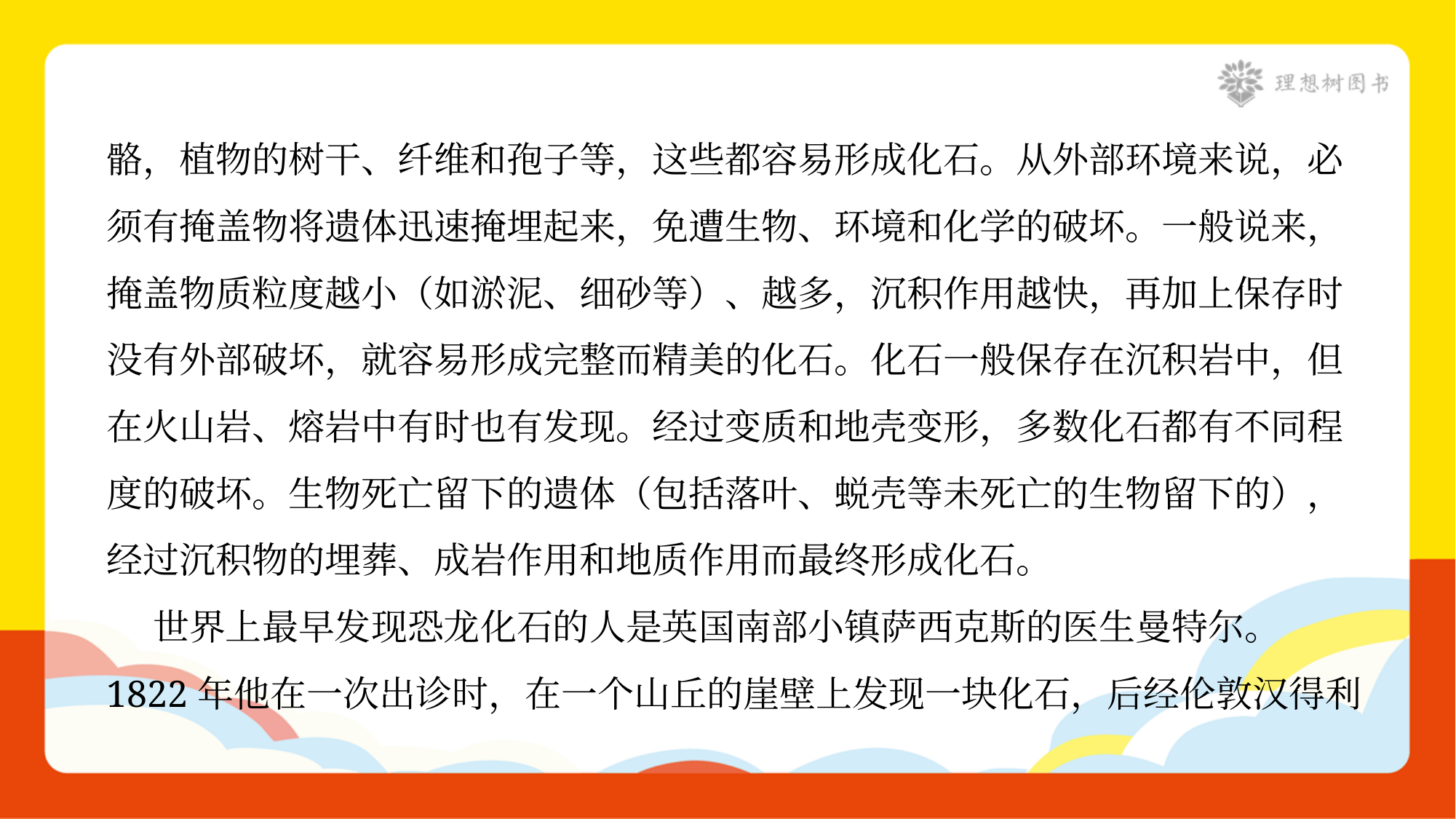

骼，植物的树干、纤维和孢子等，这些都容易形成化石。从外部环境来说，必
须有掩盖物将遗体迅速掩埋起来，免遭生物、环境和化学的破坏。一般说来，
掩盖物质粒度越小（如淤泥、细砂等）、越多，沉积作用越快，再加上保存时
没有外部破坏，就容易形成完整而精美的化石。化石一般保存在沉积岩中，但
在火山岩、熔岩中有时也有发现。经过变质和地壳变形，多数化石都有不同程
度的破坏。生物死亡留下的遗体（包括落叶、蜕壳等未死亡的生物留下的），
经过沉积物的埋葬、成岩作用和地质作用而最终形成化石。
    世界上最早发现恐龙化石的人是英国南部小镇萨西克斯的医生曼特尔。
1822年他在一次出诊时，在一个山丘的崖壁上发现一块化石，后经伦敦汉得利